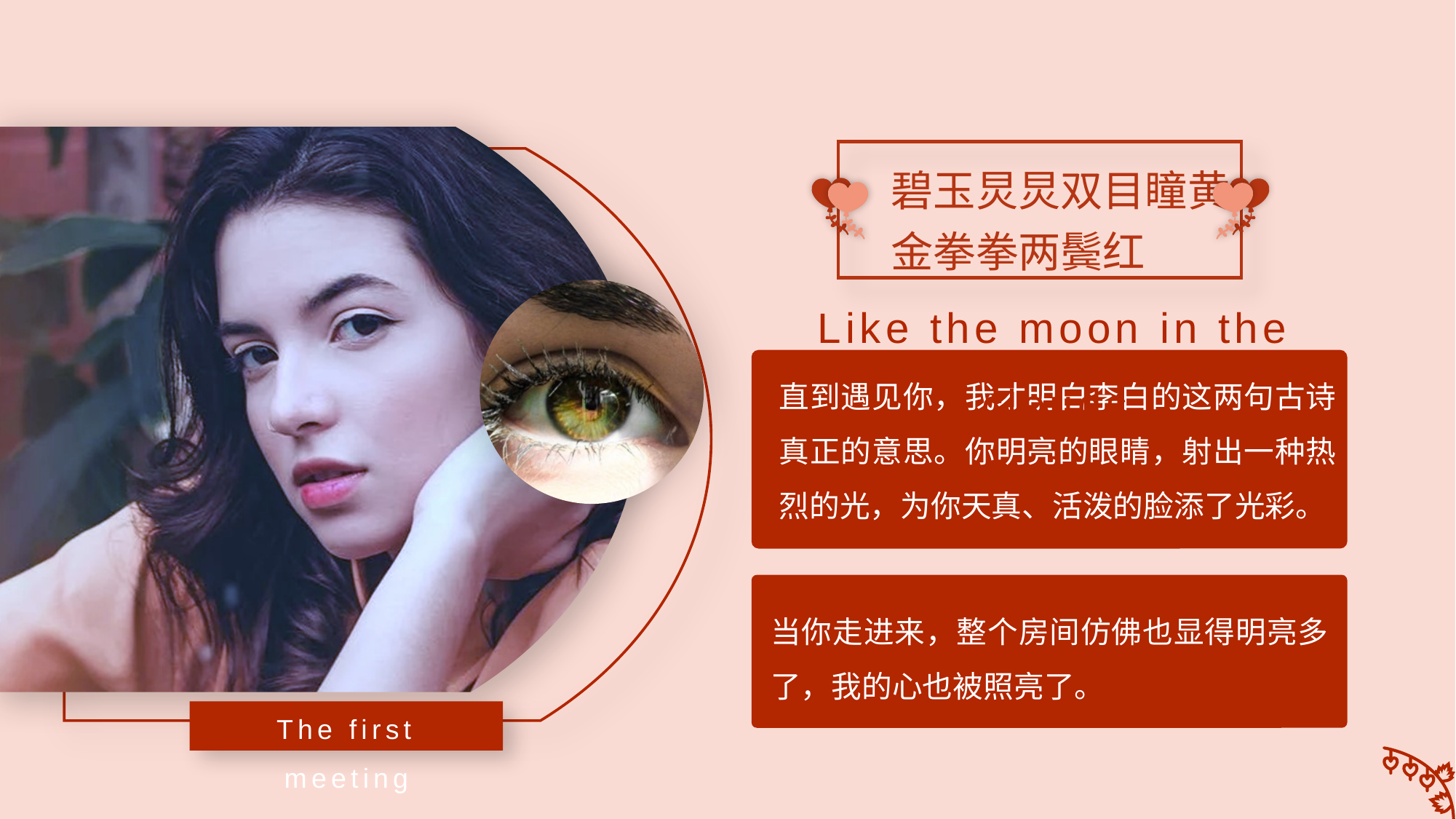

碧玉炅炅双目瞳黄金拳拳两鬓红

Like the moon in the clouds

直到遇见你，我才明白李白的这两句古诗真正的意思。你明亮的眼睛，射出一种热烈的光，为你天真、活泼的脸添了光彩。

当你走进来，整个房间仿佛也显得明亮多了，我的心也被照亮了。
The first meeting